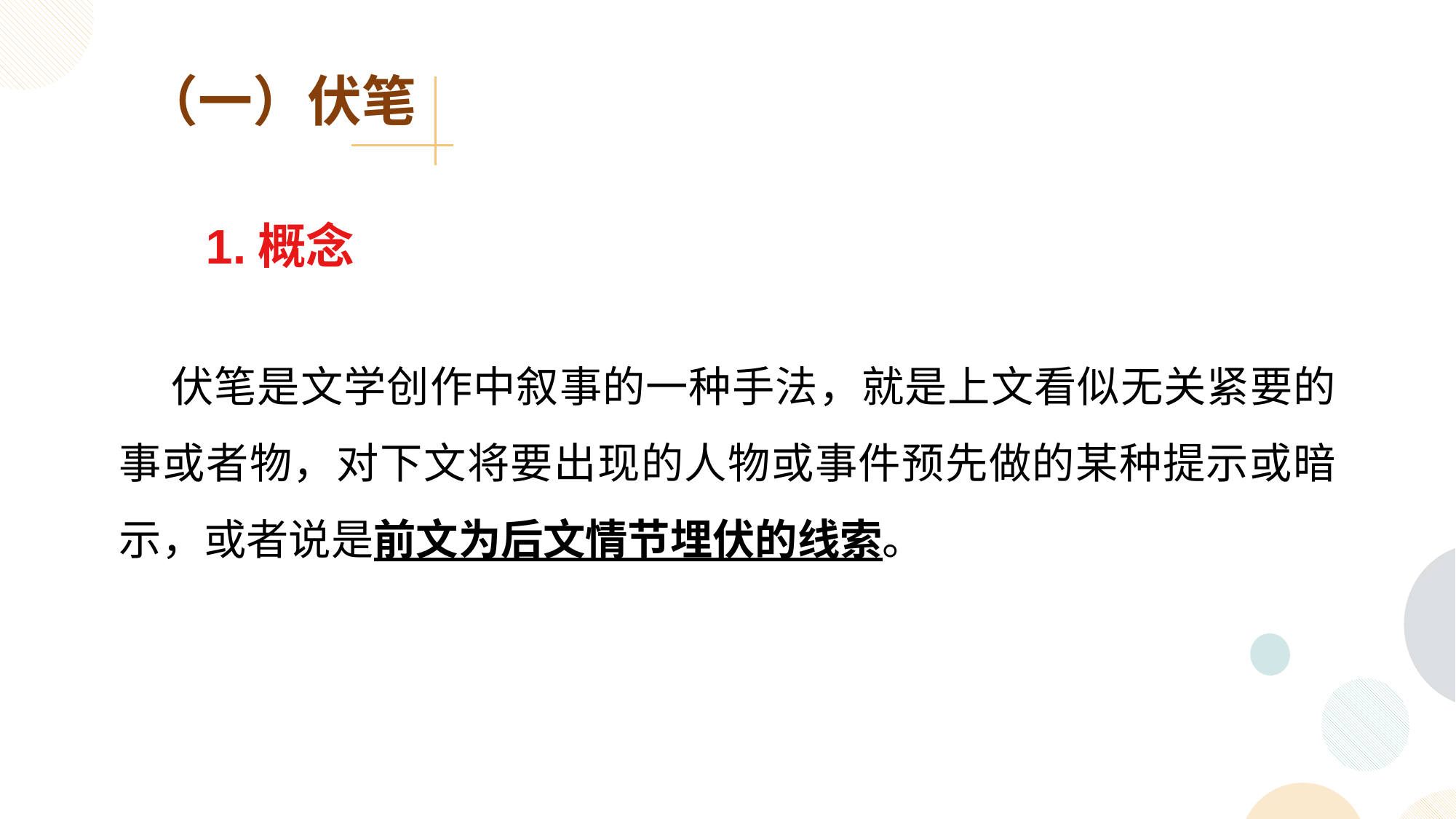

（一）伏笔
1.概念
    伏笔是文学创作中叙事的一种手法，就是上文看似无关紧要的事或者物，对下文将要出现的人物或事件预先做的某种提示或暗示，或者说是前文为后文情节埋伏的线索。